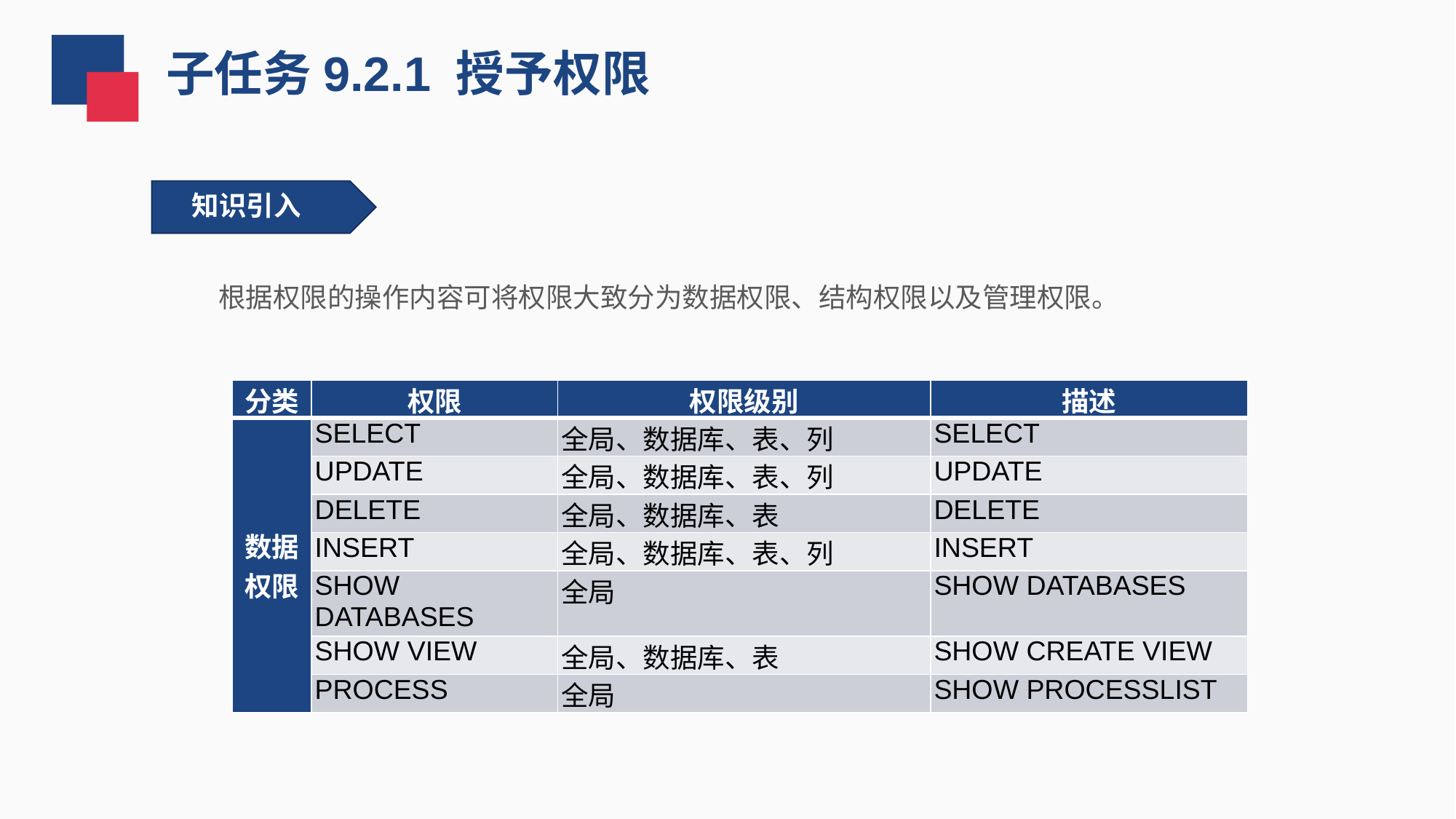

子任务9.2.1 授予权限

知识引入
        根据权限的操作内容可将权限大致分为数据权限、结构权限以及管理权限。
| 分类 | 权限 | 权限级别 | 描述 |
| --- | --- | --- | --- |
| 数据 权限 | SELECT | 全局、数据库、表、列 | SELECT |
|  | UPDATE | 全局、数据库、表、列 | UPDATE |
|  | DELETE | 全局、数据库、表 | DELETE |
|  | INSERT | 全局、数据库、表、列 | INSERT |
|  | SHOW DATABASES | 全局 | SHOW DATABASES |
|  | SHOW VIEW | 全局、数据库、表 | SHOW CREATE VIEW |
|  | PROCESS | 全局 | SHOW PROCESSLIST |